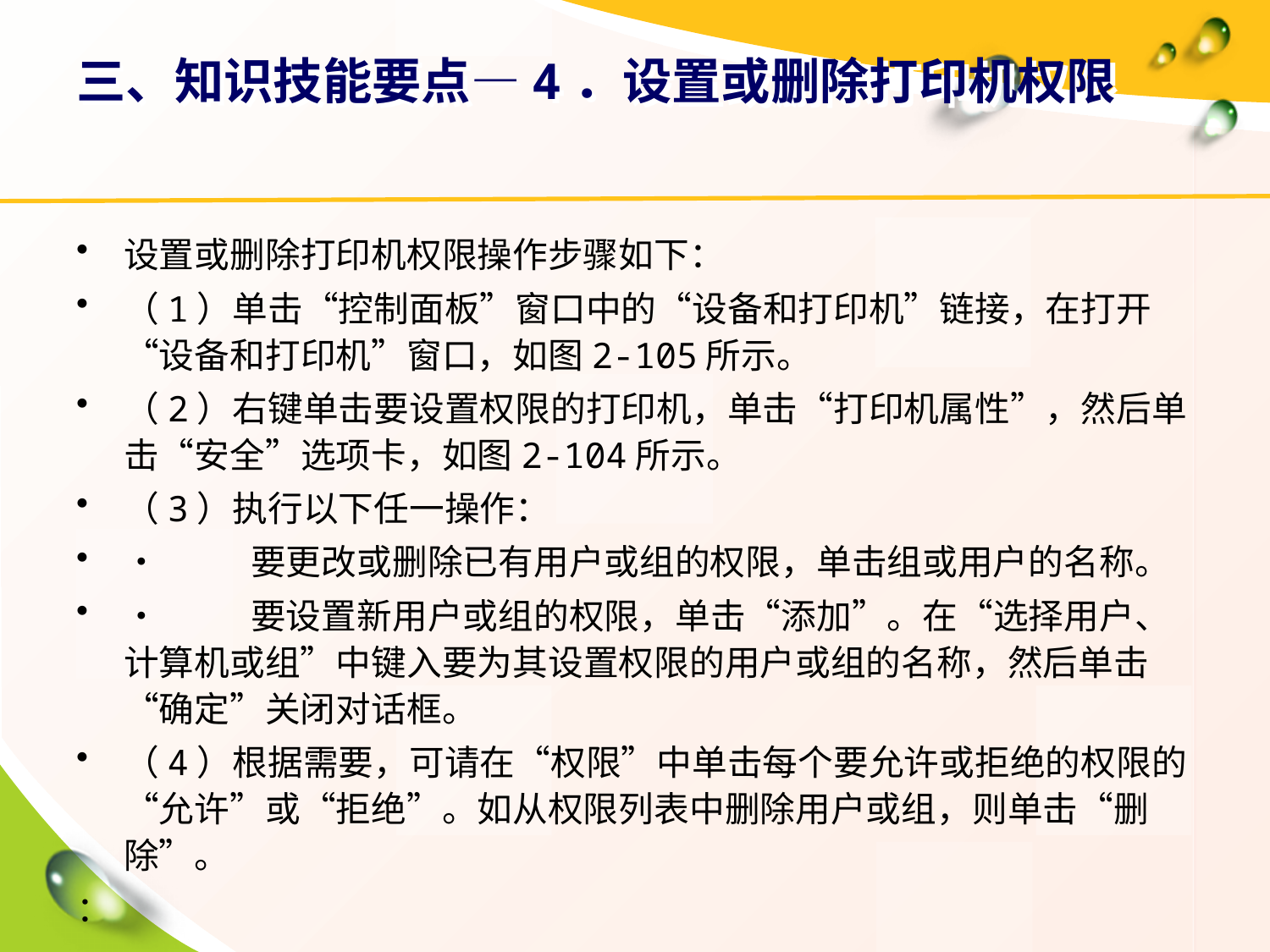

# 三、知识技能要点—4．设置或删除打印机权限
设置或删除打印机权限操作步骤如下：
（1）单击“控制面板”窗口中的“设备和打印机”链接，在打开“设备和打印机”窗口，如图2-105所示。
（2）右键单击要设置权限的打印机，单击“打印机属性”，然后单击“安全”选项卡，如图2-104所示。
（3）执行以下任一操作：
•	要更改或删除已有用户或组的权限，单击组或用户的名称。
•	要设置新用户或组的权限，单击“添加”。在“选择用户、计算机或组”中键入要为其设置权限的用户或组的名称，然后单击“确定”关闭对话框。
（4）根据需要，可请在“权限”中单击每个要允许或拒绝的权限的“允许”或“拒绝”。如从权限列表中删除用户或组，则单击“删除”。
：